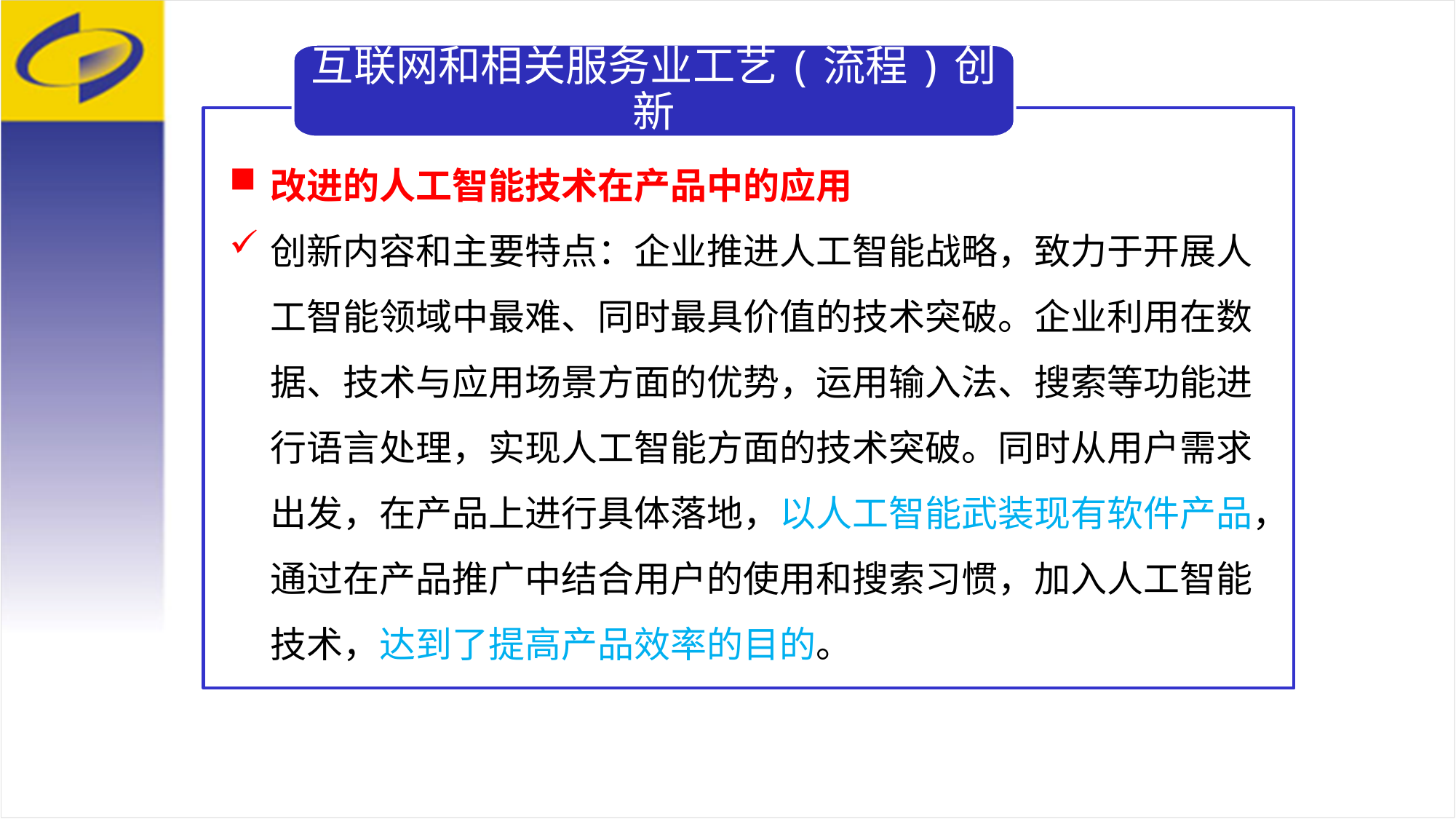

互联网和相关服务业工艺(流程)创新
改进的人工智能技术在产品中的应用
创新内容和主要特点：企业推进人工智能战略，致力于开展人工智能领域中最难、同时最具价值的技术突破。企业利用在数据、技术与应用场景方面的优势，运用输入法、搜索等功能进行语言处理，实现人工智能方面的技术突破。同时从用户需求出发，在产品上进行具体落地，以人工智能武装现有软件产品，通过在产品推广中结合用户的使用和搜索习惯，加入人工智能技术，达到了提高产品效率的目的。
38